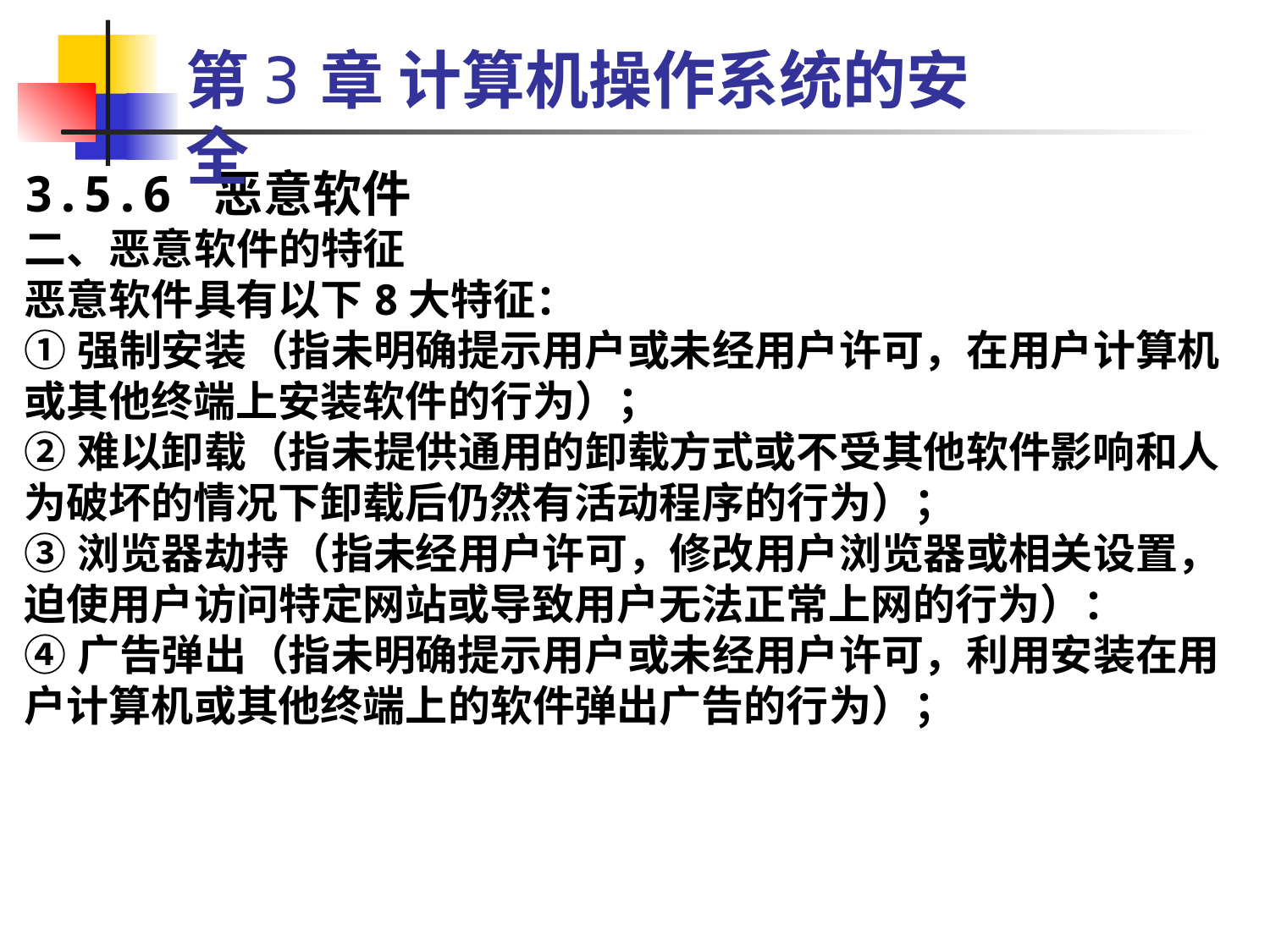

第3章 计算机操作系统的安全
3.5.6 恶意软件
二、恶意软件的特征
恶意软件具有以下8大特征：
①强制安装（指未明确提示用户或未经用户许可，在用户计算机或其他终端上安装软件的行为）；
②难以卸载（指未提供通用的卸载方式或不受其他软件影响和人为破坏的情况下卸载后仍然有活动程序的行为）；
③浏览器劫持（指未经用户许可，修改用户浏览器或相关设置，迫使用户访问特定网站或导致用户无法正常上网的行为）：
④广告弹出（指未明确提示用户或未经用户许可，利用安装在用户计算机或其他终端上的软件弹出广告的行为）；